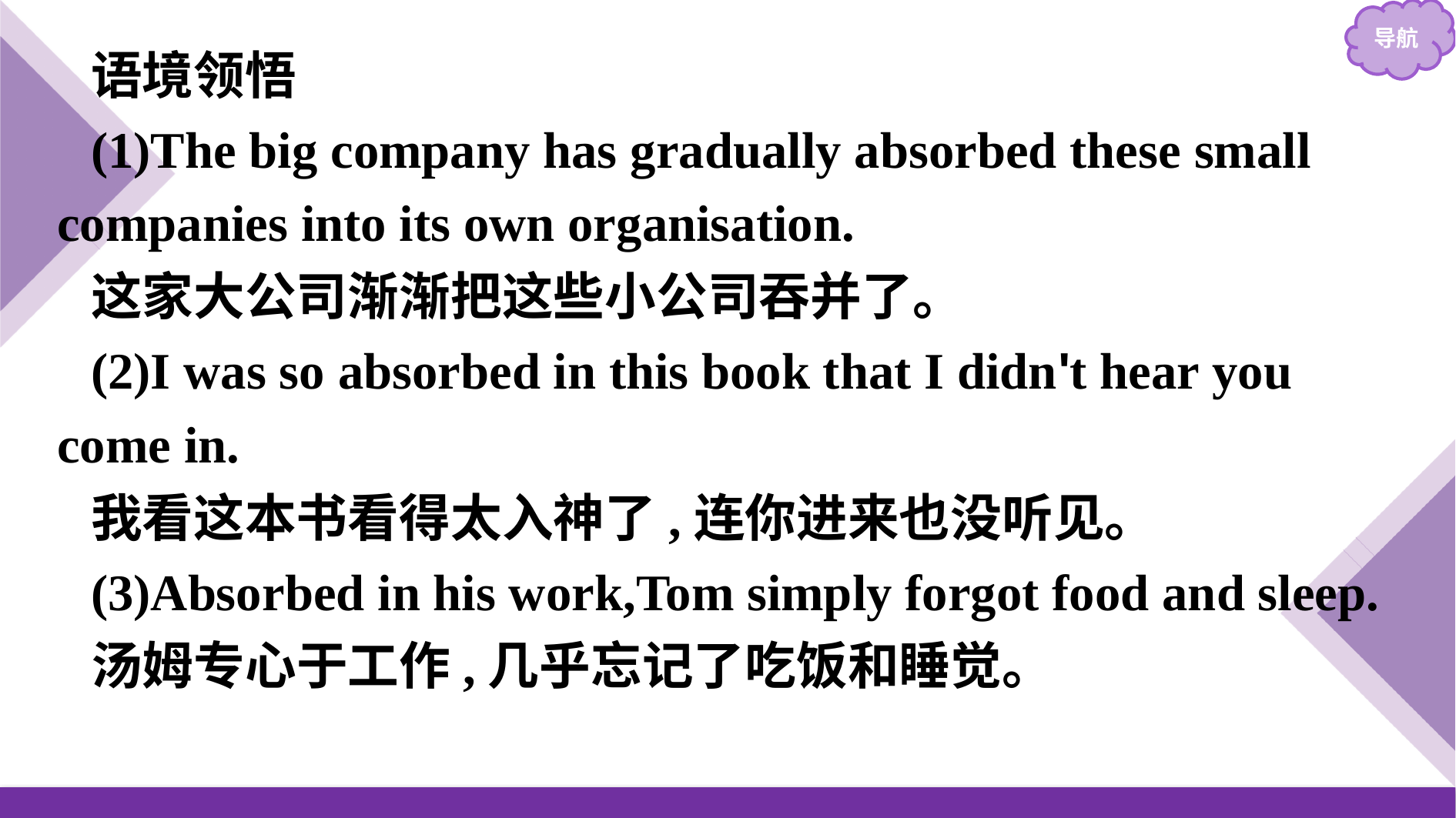

语境领悟
(1)The big company has gradually absorbed these small companies into its own organisation.
这家大公司渐渐把这些小公司吞并了。
(2)I was so absorbed in this book that I didn't hear you come in.
我看这本书看得太入神了,连你进来也没听见。
(3)Absorbed in his work,Tom simply forgot food and sleep.
汤姆专心于工作,几乎忘记了吃饭和睡觉。